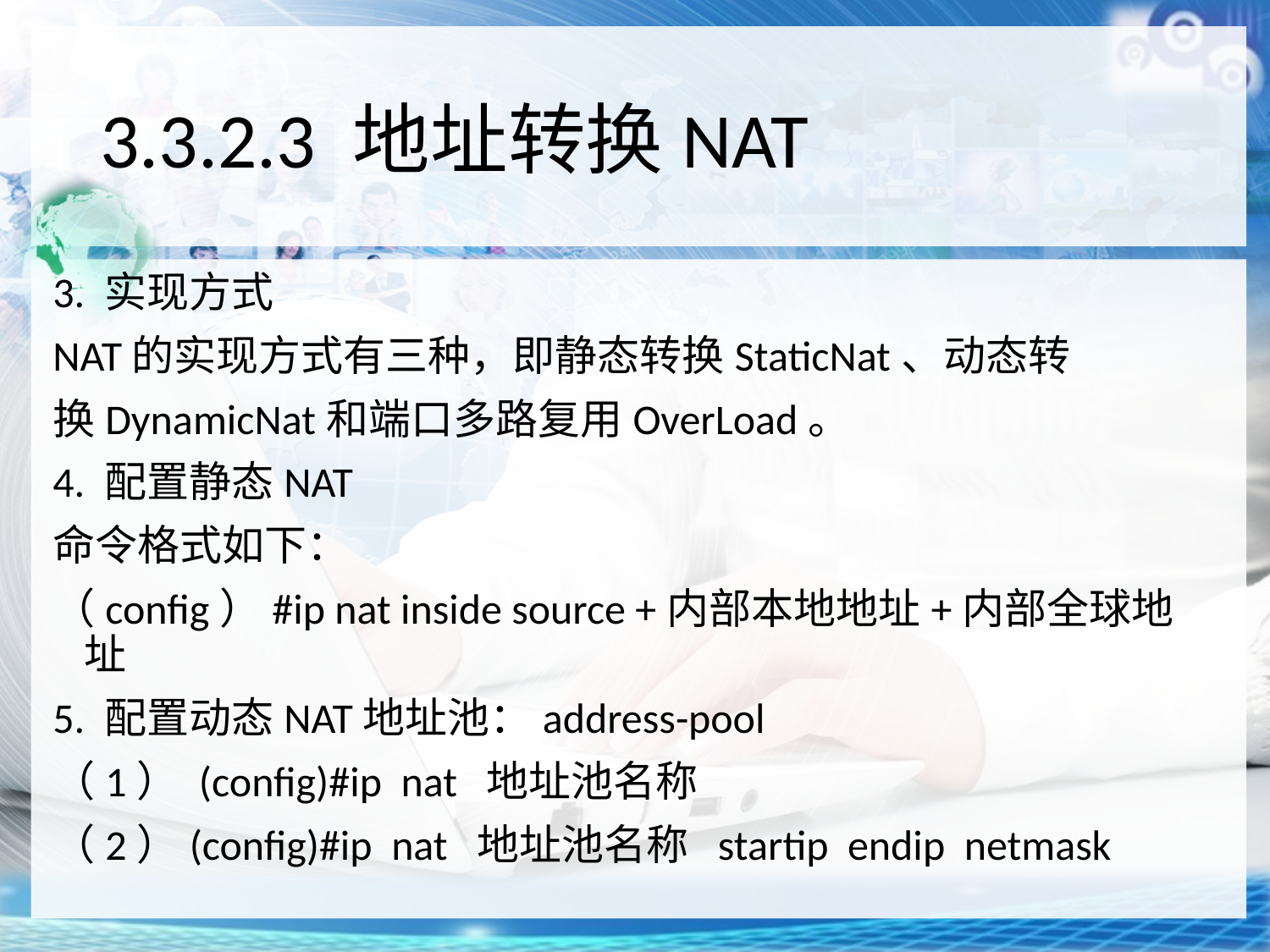

# 3.3.2.3 地址转换NAT
3. 实现方式
NAT的实现方式有三种，即静态转换StaticNat、动态转
换DynamicNat和端口多路复用OverLoad。
4. 配置静态NAT
命令格式如下：
（config）#ip nat inside source +内部本地地址+内部全球地址
5. 配置动态NAT地址池：address-pool
（1） (config)#ip  nat  地址池名称
（2）(config)#ip  nat  地址池名称  startip  endip  netmask